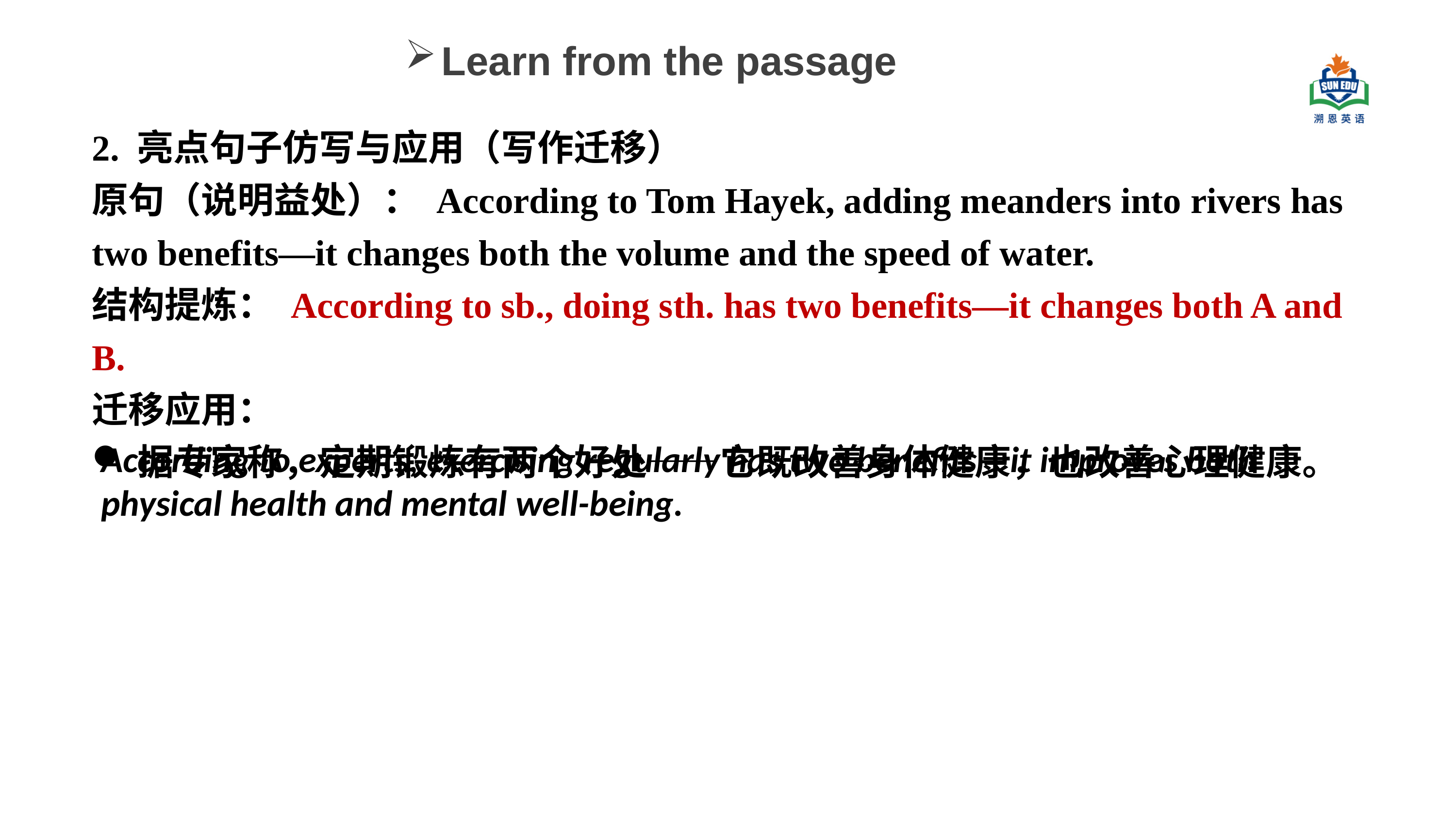

Learn from the passage
2. 亮点句子仿写与应用（写作迁移）
原句（说明益处）： According to Tom Hayek, adding meanders into rivers has two benefits—it changes both the volume and the speed of water.
结构提炼： According to sb., doing sth. has two benefits—it changes both A and B.
迁移应用：
据专家称，定期锻炼有两个好处——它既改善身体健康，也改善心理健康。
According to experts, exercising regularly has two benefits—it improves both physical health and mental well-being.